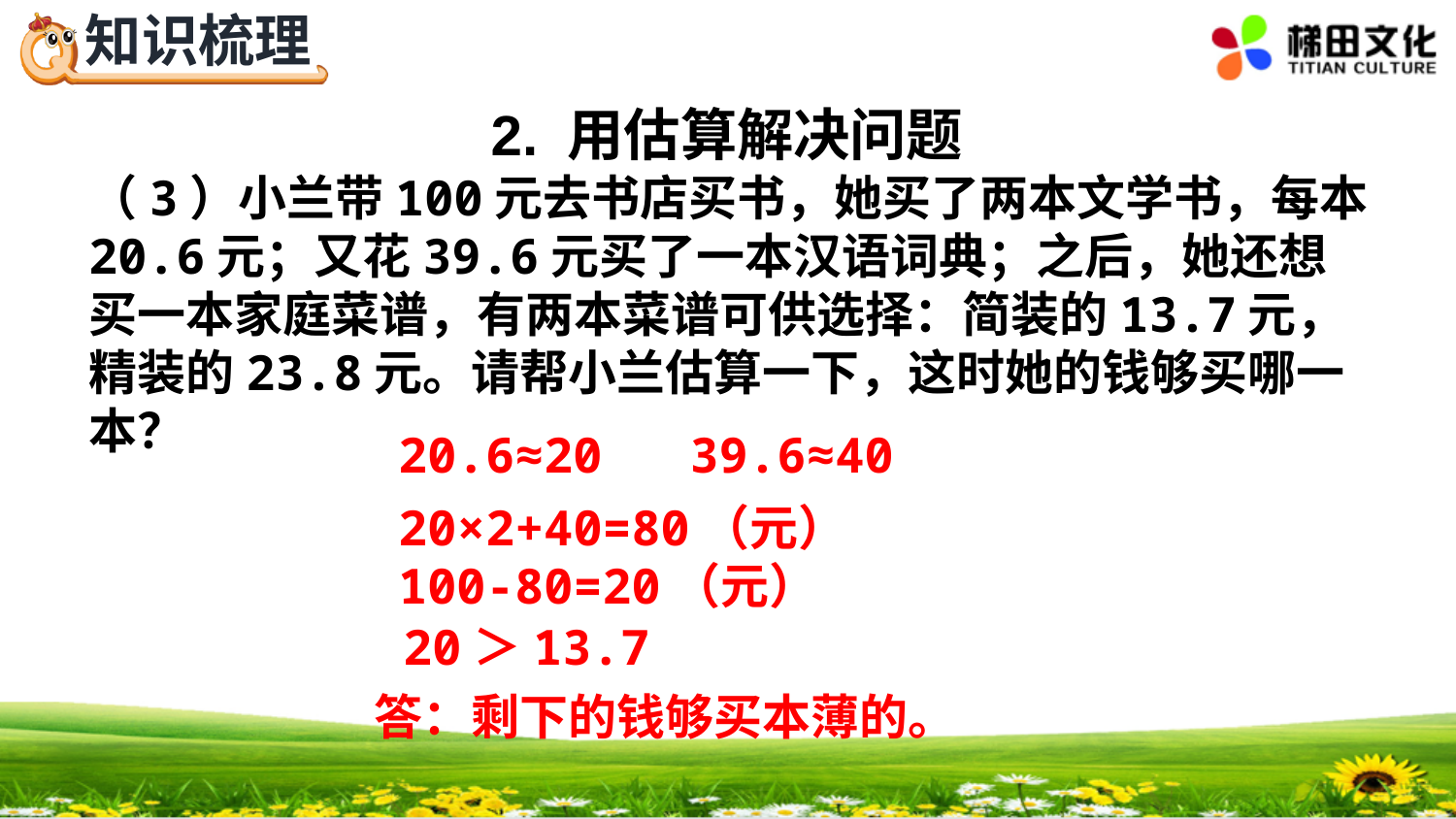

2. 用估算解决问题
（3）小兰带100元去书店买书，她买了两本文学书，每本20.6元；又花39.6元买了一本汉语词典；之后，她还想买一本家庭菜谱，有两本菜谱可供选择：简装的13.7元，精装的23.8元。请帮小兰估算一下，这时她的钱够买哪一本？
20.6≈20   39.6≈40
20×2+40=80（元）
100-80=20（元）
20＞13.7
答：剩下的钱够买本薄的。